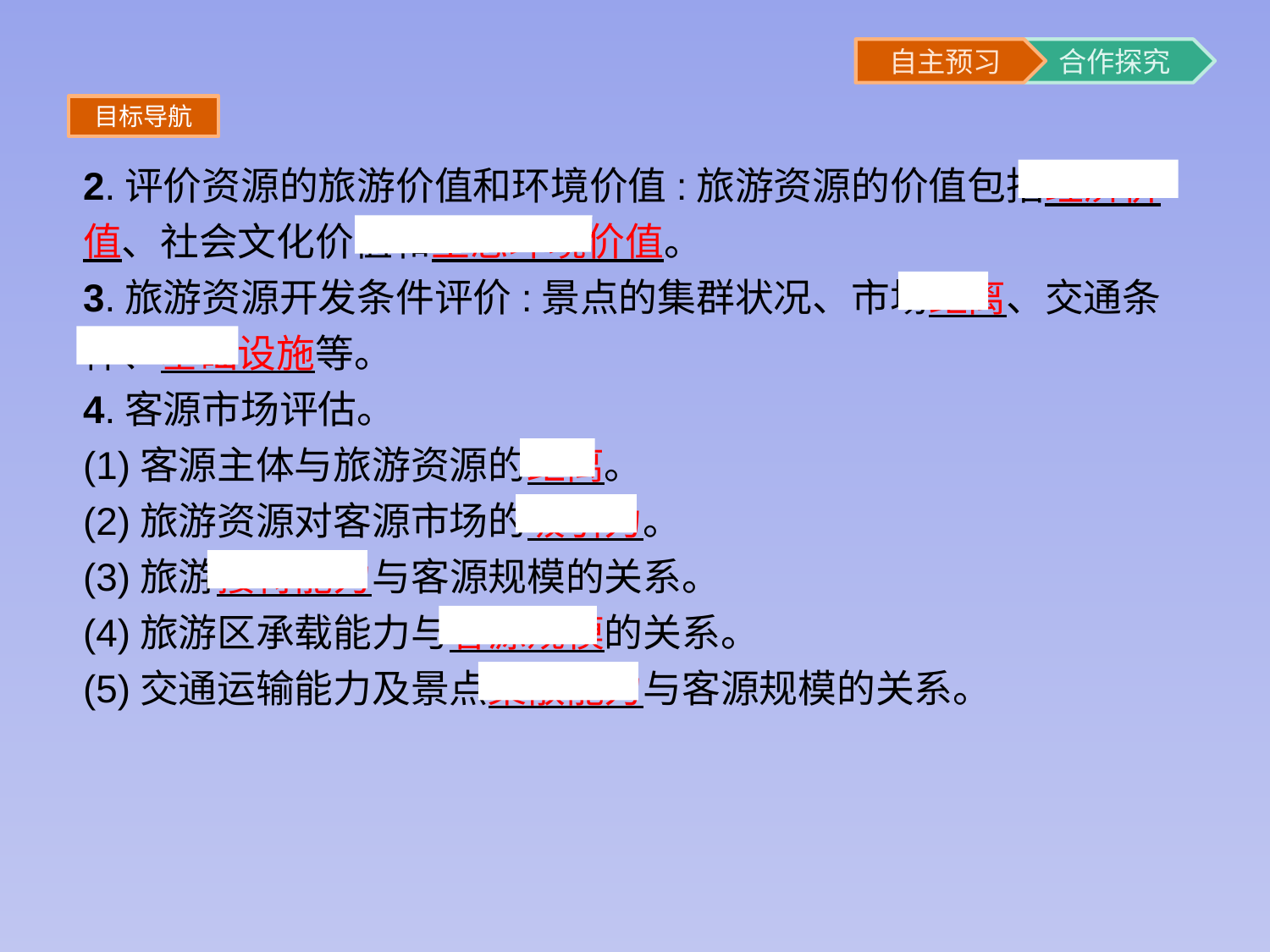

目标导航
2.评价资源的旅游价值和环境价值:旅游资源的价值包括经济价值、社会文化价值和生态环境价值。
3.旅游资源开发条件评价:景点的集群状况、市场距离、交通条件、基础设施等。
4.客源市场评估。
(1)客源主体与旅游资源的距离。
(2)旅游资源对客源市场的吸引力。
(3)旅游接待能力与客源规模的关系。
(4)旅游区承载能力与客源规模的关系。
(5)交通运输能力及景点集散能力与客源规模的关系。